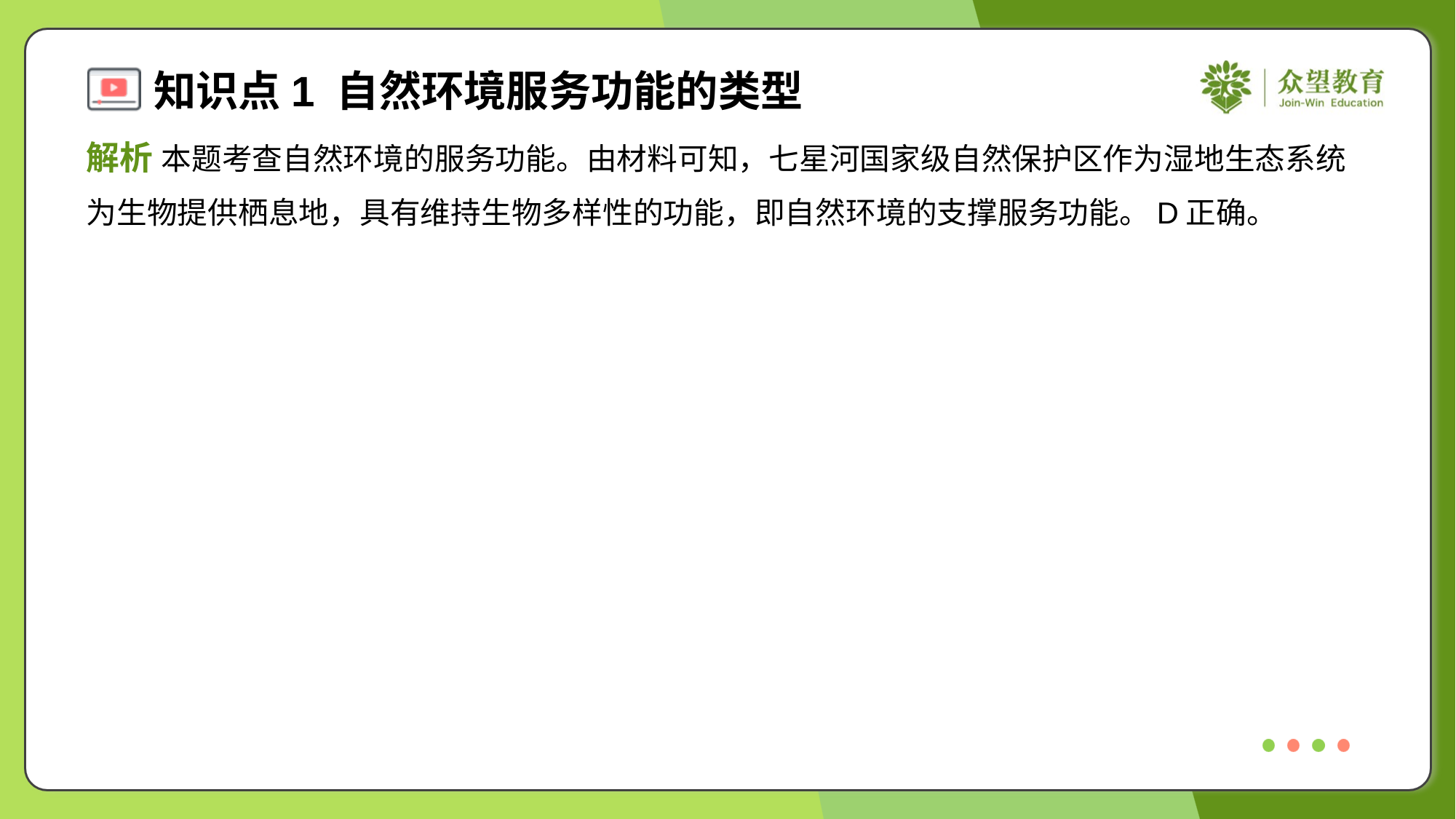

解析 本题考查自然环境的服务功能。由材料可知，七星河国家级自然保护区作为湿地生态系统
为生物提供栖息地，具有维持生物多样性的功能，即自然环境的支撑服务功能。D正确。